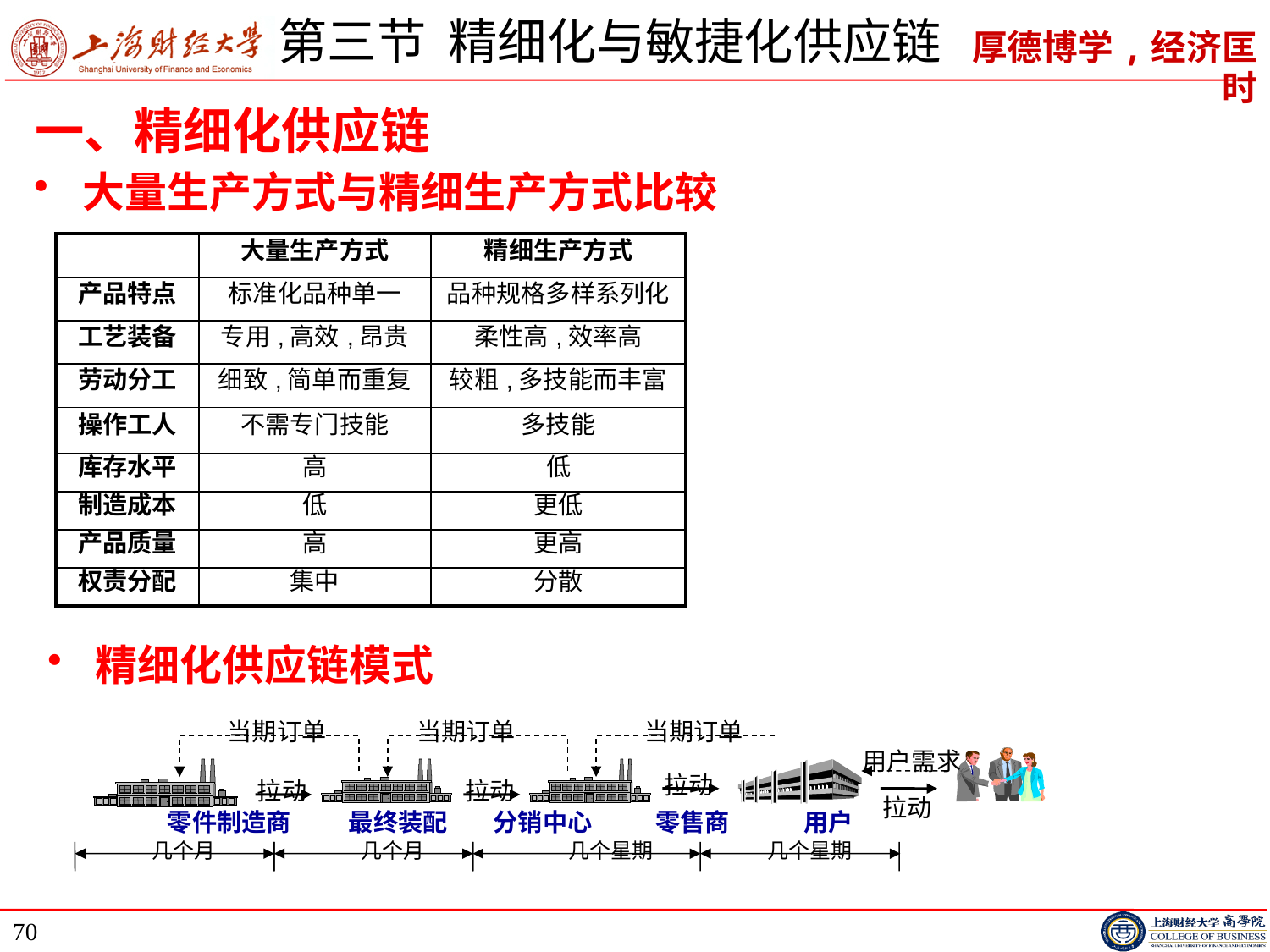

# 第三节  精细化与敏捷化供应链
一、精细化供应链
大量生产方式与精细生产方式比较
|  | 大量生产方式 | 精细生产方式 |
| --- | --- | --- |
| 产品特点 | 标准化品种单一 | 品种规格多样系列化 |
| 工艺装备 | 专用,高效,昂贵 | 柔性高,效率高 |
| 劳动分工 | 细致,简单而重复 | 较粗,多技能而丰富 |
| 操作工人 | 不需专门技能 | 多技能 |
| 库存水平 | 高 | 低 |
| 制造成本 | 低 | 更低 |
| 产品质量 | 高 | 更高 |
| 权责分配 | 集中 | 分散 |
精细化供应链模式
当期订单
当期订单
当期订单

用户需求

拉动

拉动
拉动

拉动

零件制造商          最终装配        分销中心           零售商             用户
几个月
几个月
几个星期
几个星期

70